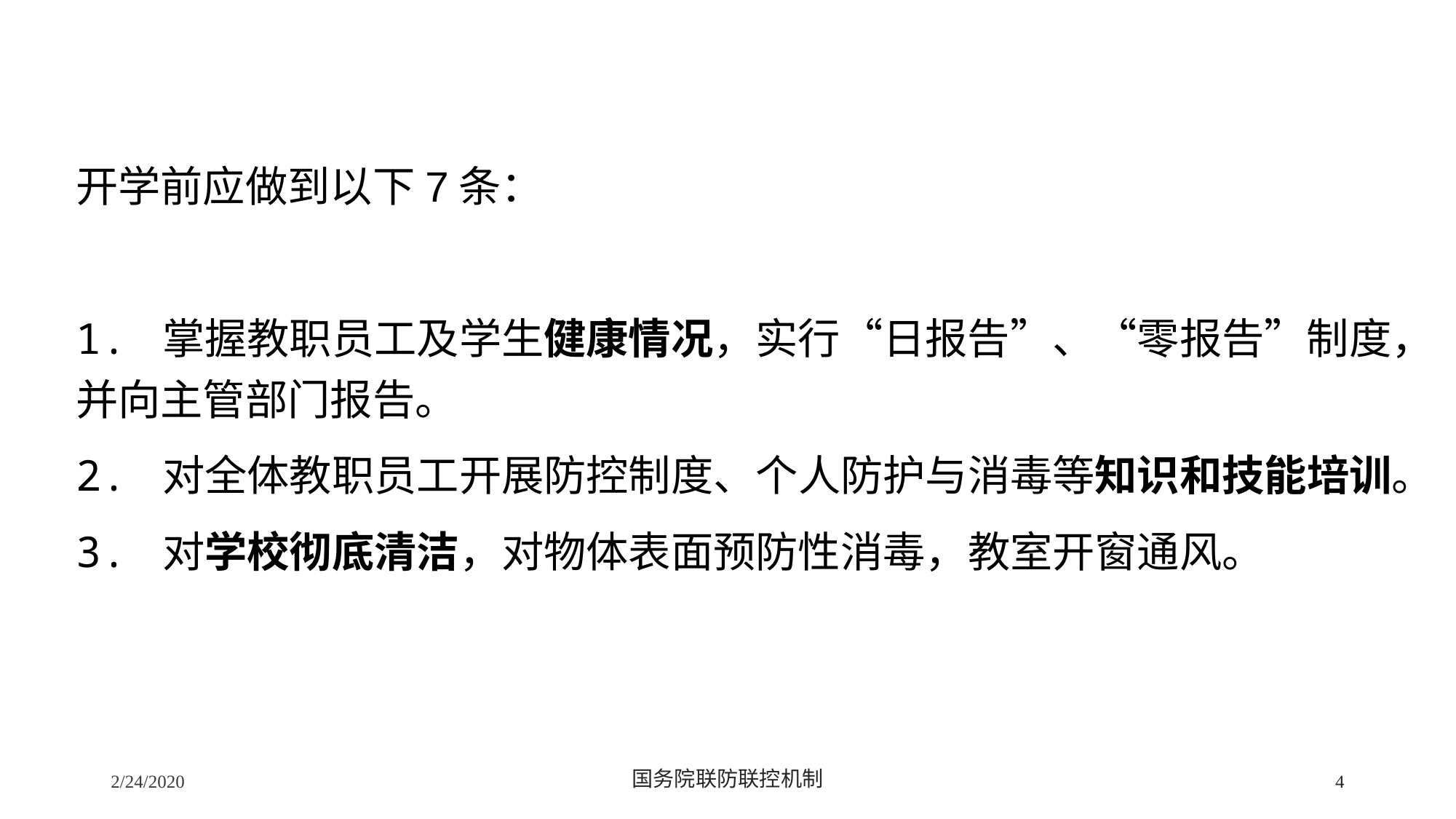

开学前应做到以下7条：

1. 掌握教职员工及学生健康情况，实行“日报告”、“零报告”制度，并向主管部门报告。
2. 对全体教职员工开展防控制度、个人防护与消毒等知识和技能培训。
3. 对学校彻底清洁，对物体表面预防性消毒，教室开窗通风。
2/24/2020
国务院联防联控机制
4